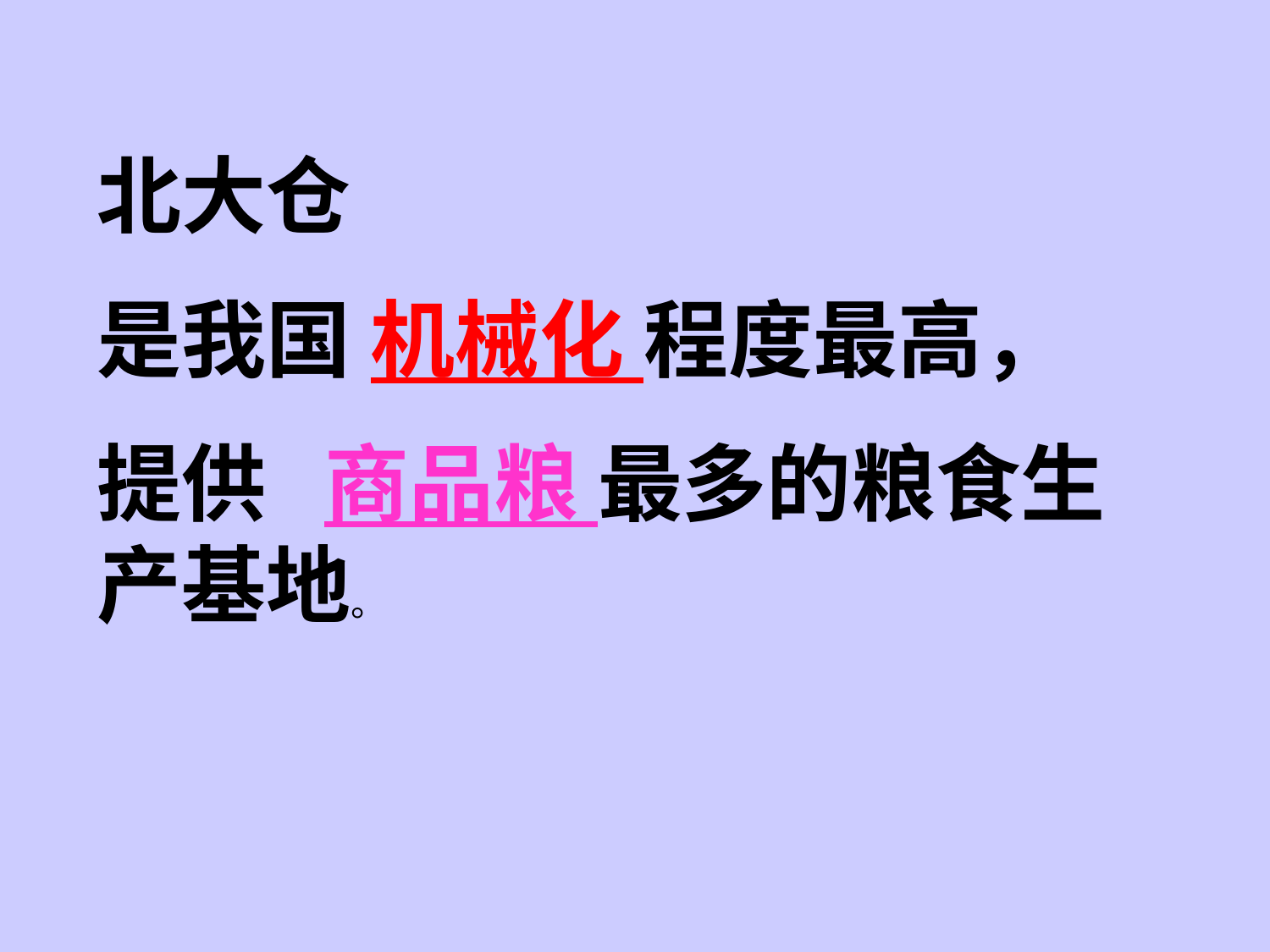

北大仓
是我国 机械化 程度最高，
提供   商品粮 最多的粮食生产基地。